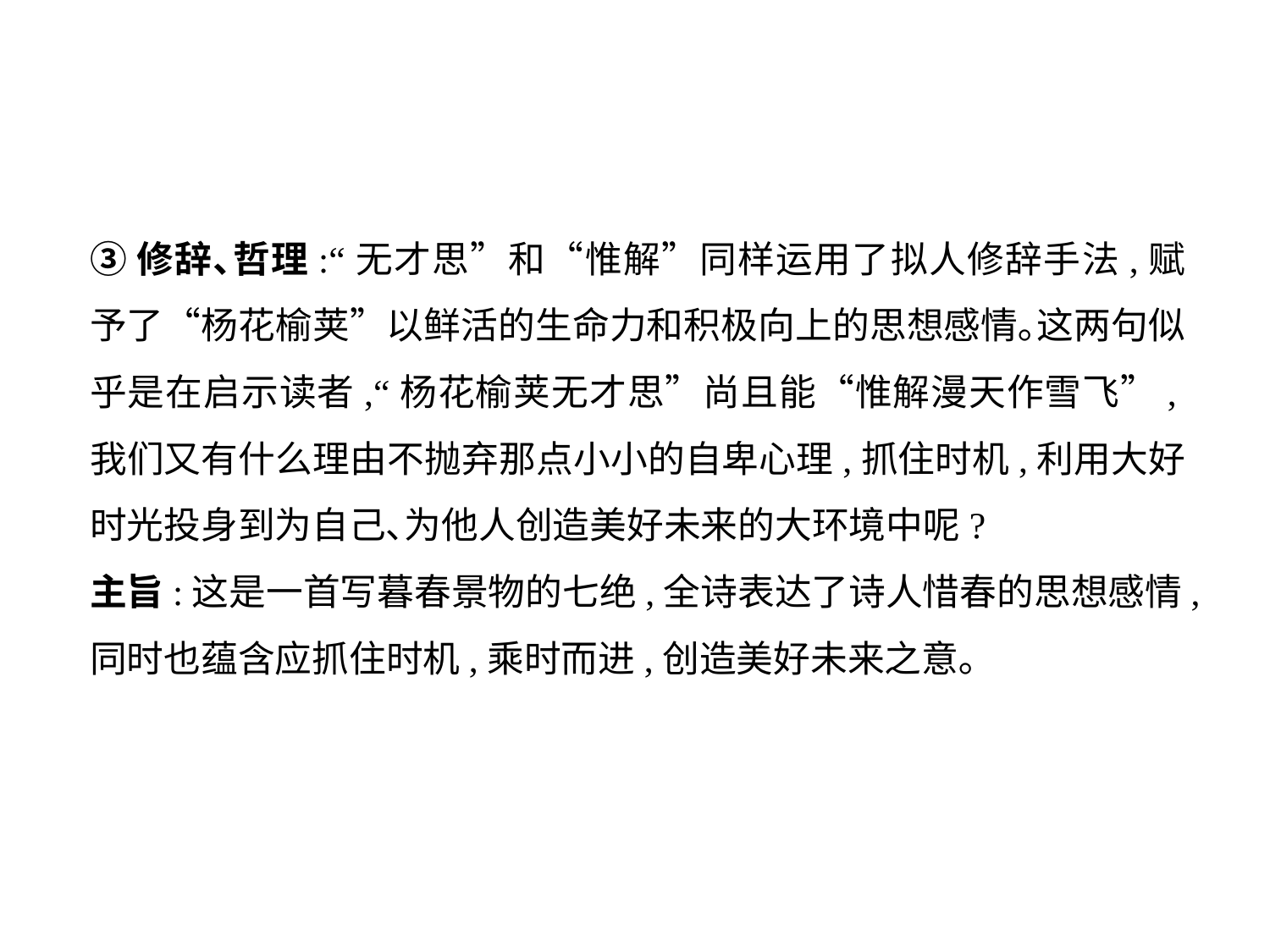

③修辞､哲理:“无才思”和“惟解”同样运用了拟人修辞手法,赋予了“杨花榆荚”以鲜活的生命力和积极向上的思想感情｡这两句似乎是在启示读者,“杨花榆荚无才思”尚且能“惟解漫天作雪飞”,我们又有什么理由不抛弃那点小小的自卑心理,抓住时机,利用大好时光投身到为自己､为他人创造美好未来的大环境中呢?
主旨:这是一首写暮春景物的七绝,全诗表达了诗人惜春的思想感情,同时也蕴含应抓住时机,乘时而进,创造美好未来之意｡